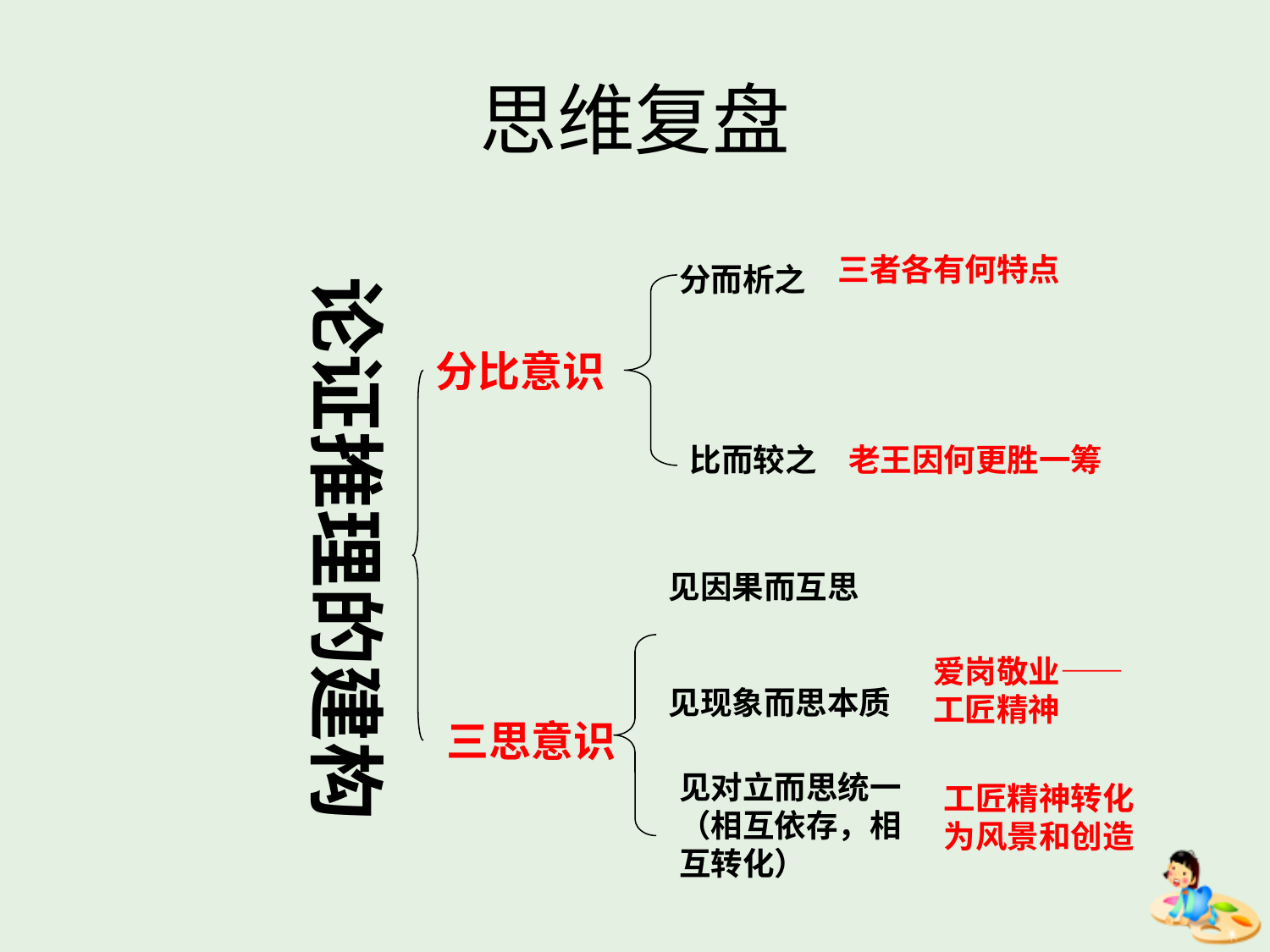

# 思维复盘
三者各有何特点
分而析之
论证推理的建构

分比意识

比而较之
老王因何更胜一筹
见因果而互思

爱岗敬业——工匠精神
见现象而思本质
三思意识
见对立而思统一（相互依存，相互转化）
工匠精神转化为风景和创造